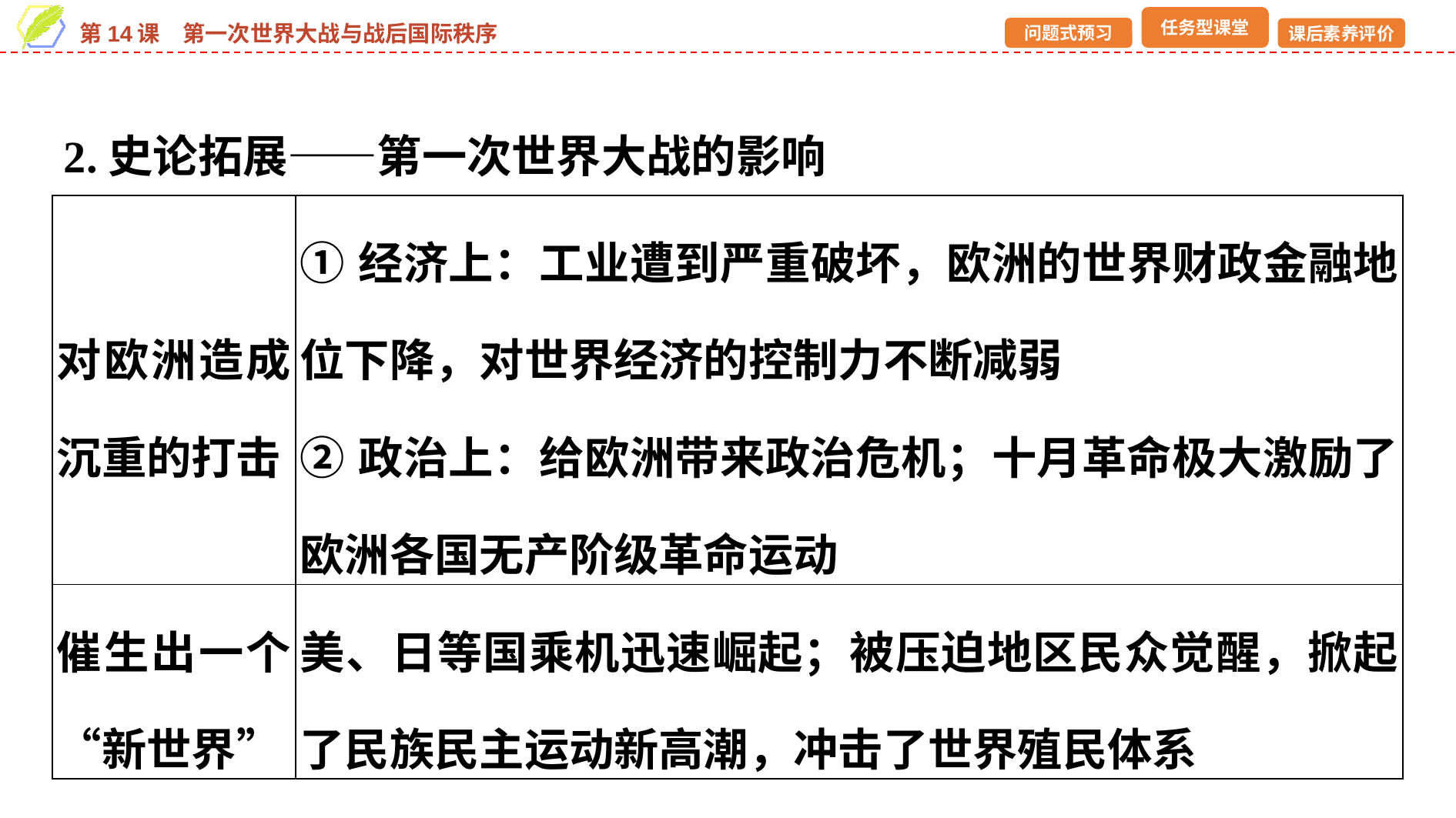

2.史论拓展——第一次世界大战的影响
| 对欧洲造成沉重的打击 | ①经济上：工业遭到严重破坏，欧洲的世界财政金融地位下降，对世界经济的控制力不断减弱 ②政治上：给欧洲带来政治危机；十月革命极大激励了欧洲各国无产阶级革命运动 |
| --- | --- |
| 催生出一个“新世界” | 美、日等国乘机迅速崛起；被压迫地区民众觉醒，掀起了民族民主运动新高潮，冲击了世界殖民体系 |